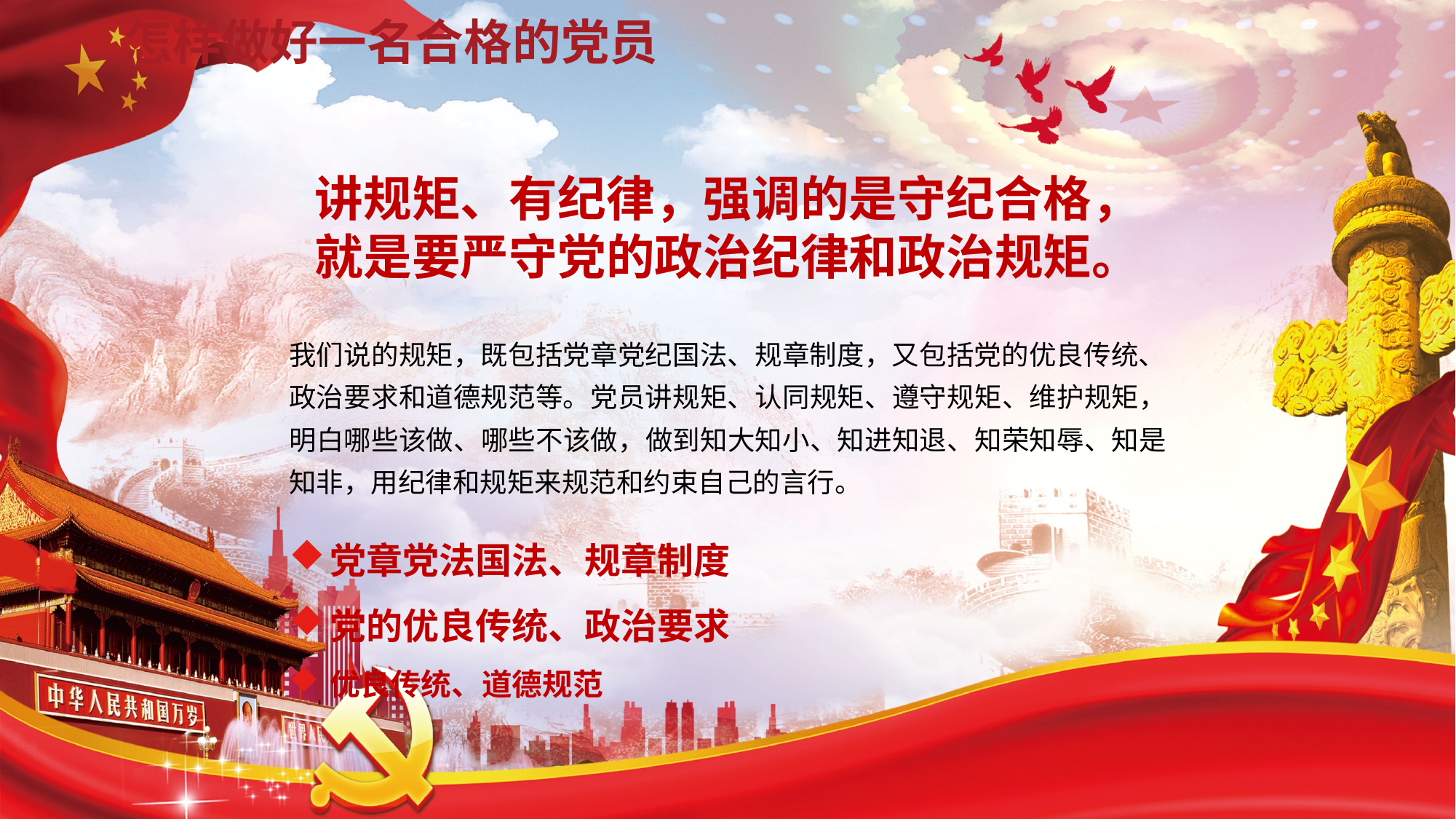

# 怎样做好一名合格的党员
讲规矩、有纪律，强调的是守纪合格，就是要严守党的政治纪律和政治规矩。
我们说的规矩，既包括党章党纪国法、规章制度，又包括党的优良传统、政治要求和道德规范等。党员讲规矩、认同规矩、遵守规矩、维护规矩，明白哪些该做、哪些不该做，做到知大知小、知进知退、知荣知辱、知是知非，用纪律和规矩来规范和约束自己的言行。
党章党法国法、规章制度
党的优良传统、政治要求
优良传统、道德规范